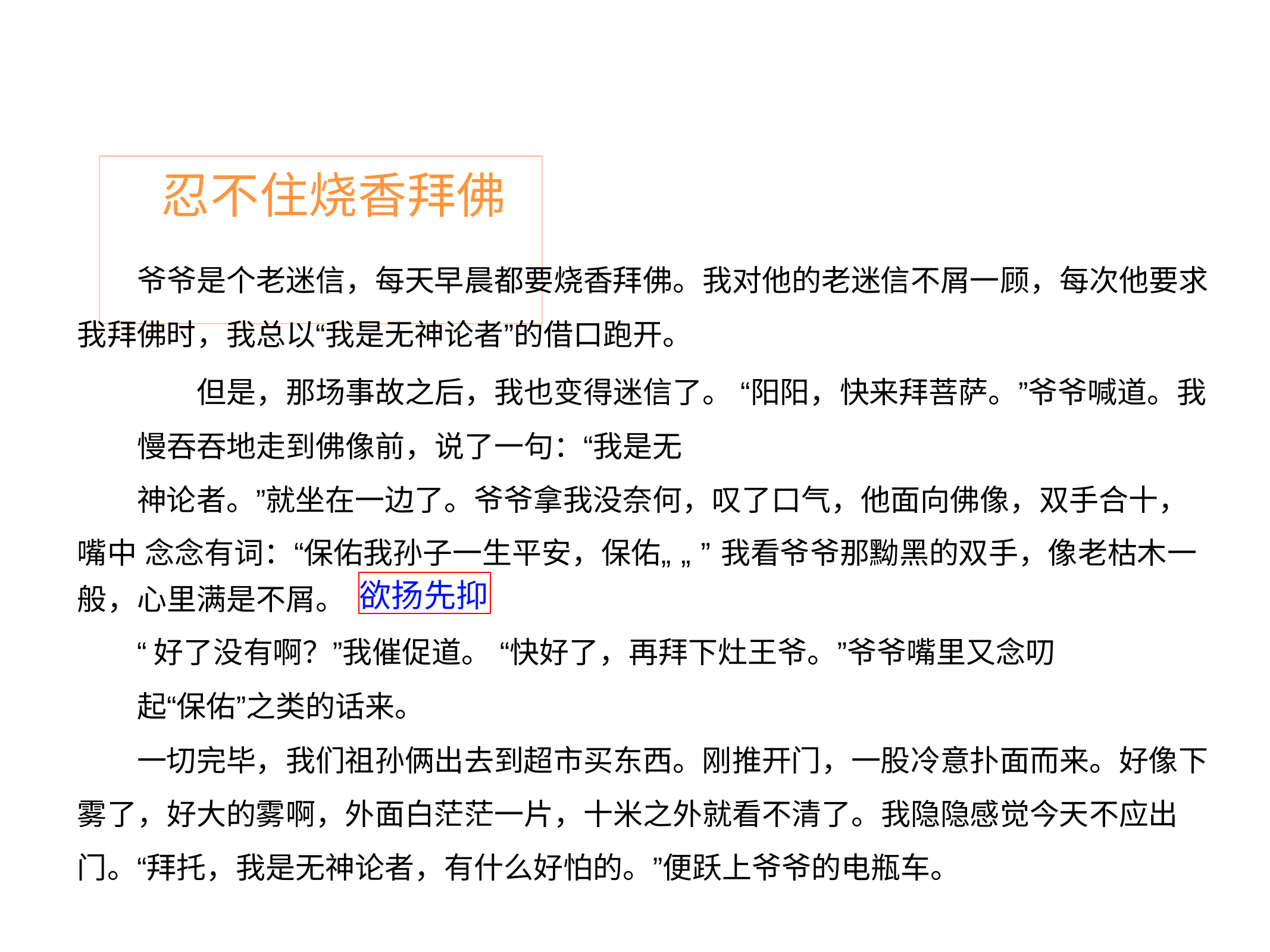

# 忍不住烧香拜佛
爷爷是个老迷信，每天早晨都要烧香拜佛。我对他的老迷信不屑一顾，每次他要求 我拜佛时，我总以“我是无神论者”的借口跑开。
但是，那场事故之后，我也变得迷信了。 “阳阳，快来拜菩萨。”爷爷喊道。我慢吞吞地走到佛像前，说了一句：“我是无
神论者。”就坐在一边了。爷爷拿我没奈何，叹了口气，他面向佛像，双手合十，嘴中 念念有词：“保佑我孙子一生平安，保佑„„”我看爷爷那黝黑的双手，像老枯木一
欲扬先抑
般，心里满是不屑。
“好了没有啊？”我催促道。 “快好了，再拜下灶王爷。”爷爷嘴里又念叨起“保佑”之类的话来。
一切完毕，我们祖孙俩出去到超市买东西。刚推开门，一股冷意扑面而来。好像下 雾了，好大的雾啊，外面白茫茫一片，十米之外就看不清了。我隐隐感觉今天不应出 门。“拜托，我是无神论者，有什么好怕的。”便跃上爷爷的电瓶车。